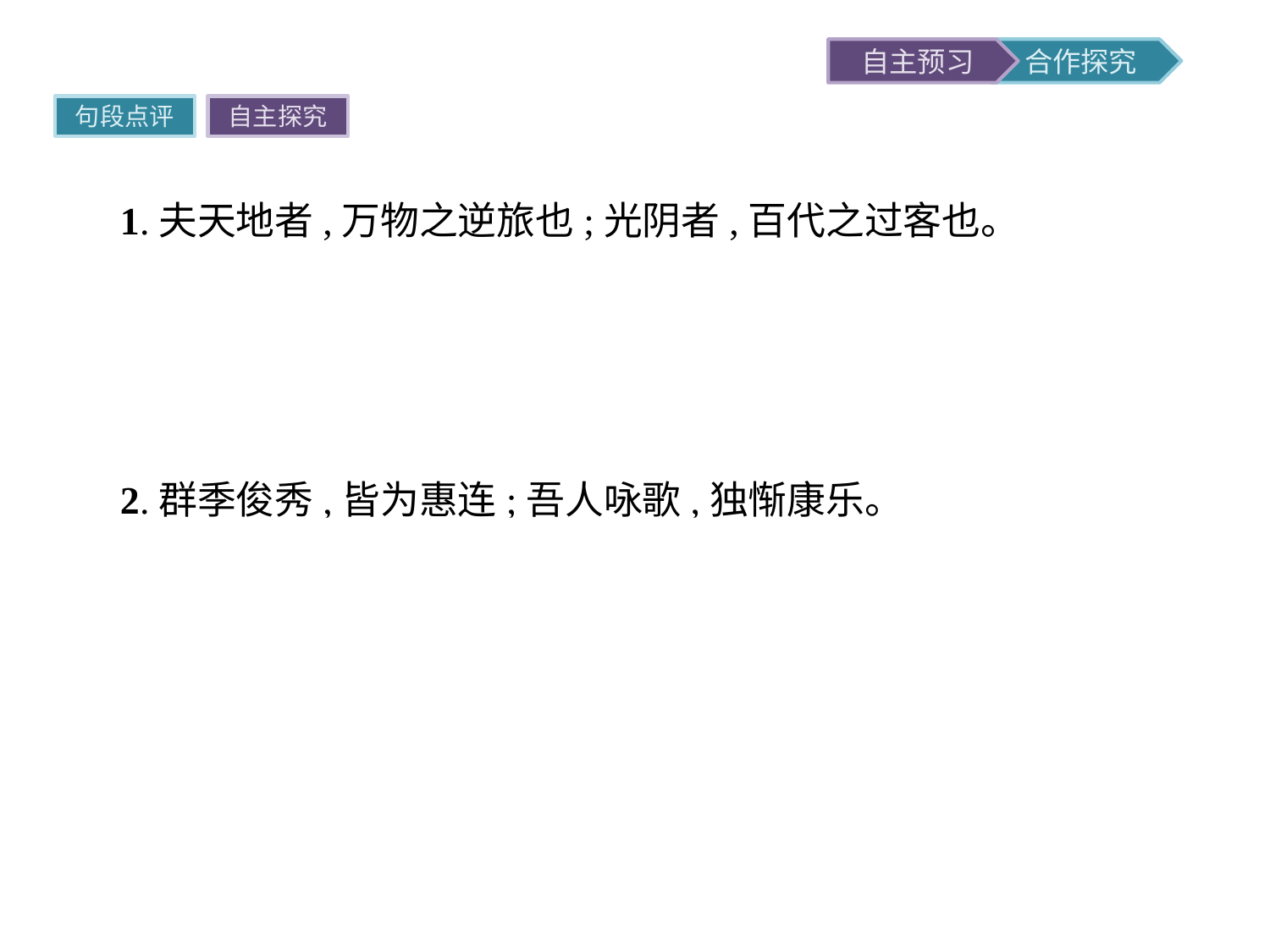

句段点评
自主探究
1.夫天地者,万物之逆旅也;光阴者,百代之过客也。
翻译天地是万事万物的旅舍,光阴是古往今来的过客。
点评作者把天地比喻为旅馆,把时间比喻为过客;时光匆匆,时不我待,劝人珍惜一去而不复返的时光。文章开篇从天地百代写起,可见李白特有的气质。
2.群季俊秀,皆为惠连;吾人咏歌,独惭康乐。
翻译各位从弟,文采隽秀,就像谢惠连一样;而我作诗吟咏,很惭愧不如谢康乐。
点评“惠连”是人名,很有才华,十岁就能写诗作文;“康乐”指谢灵运,南朝诗人。作者用此赞扬诸位堂弟人才俊秀,谦称自己不如谢灵运。表现作者与弟弟们畅叙天伦之乐的喜悦之情。